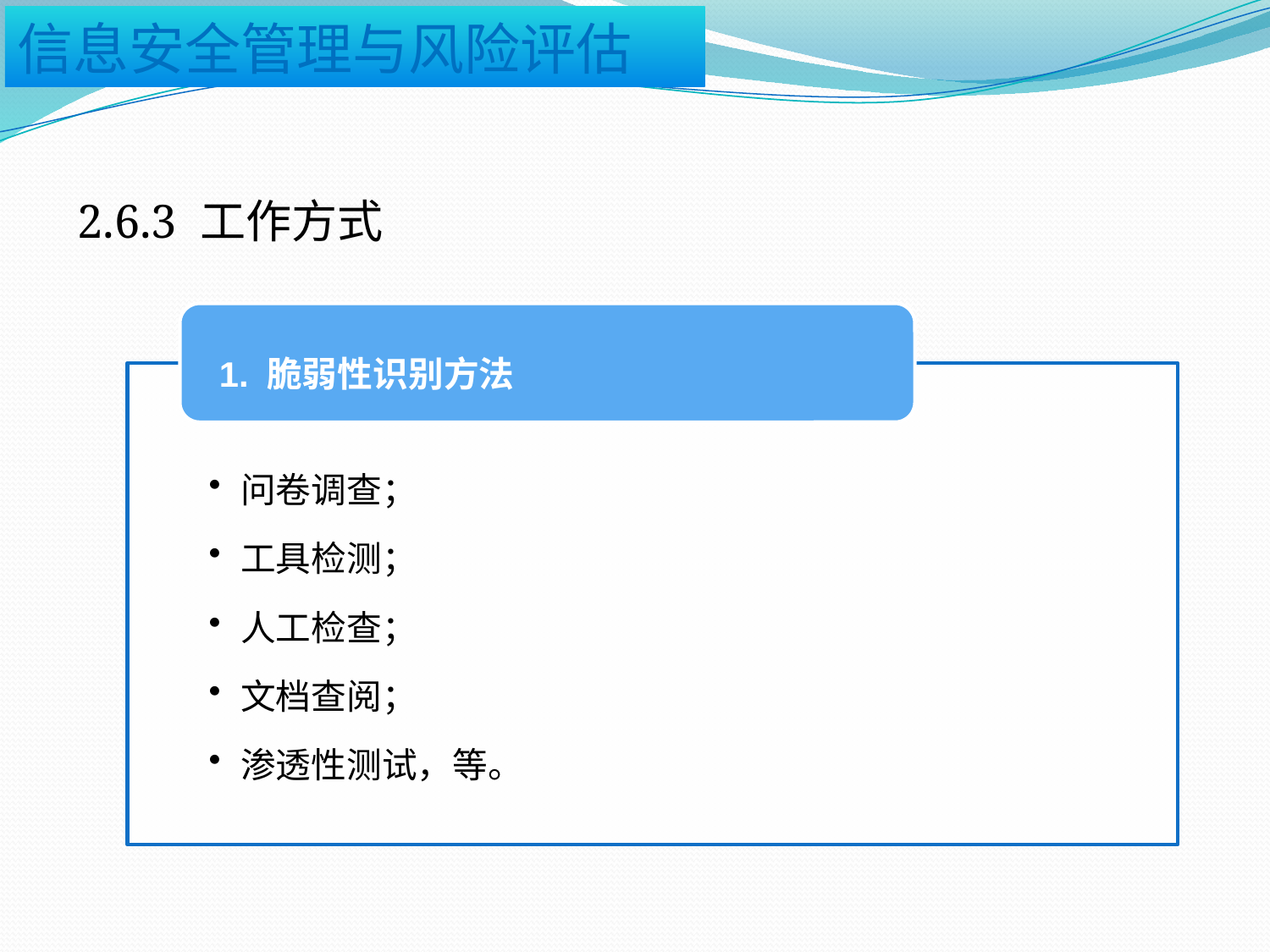

2.6.3 工作方式
问卷调查；
工具检测；
人工检查；
文档查阅；
渗透性测试，等。
1. 脆弱性识别方法